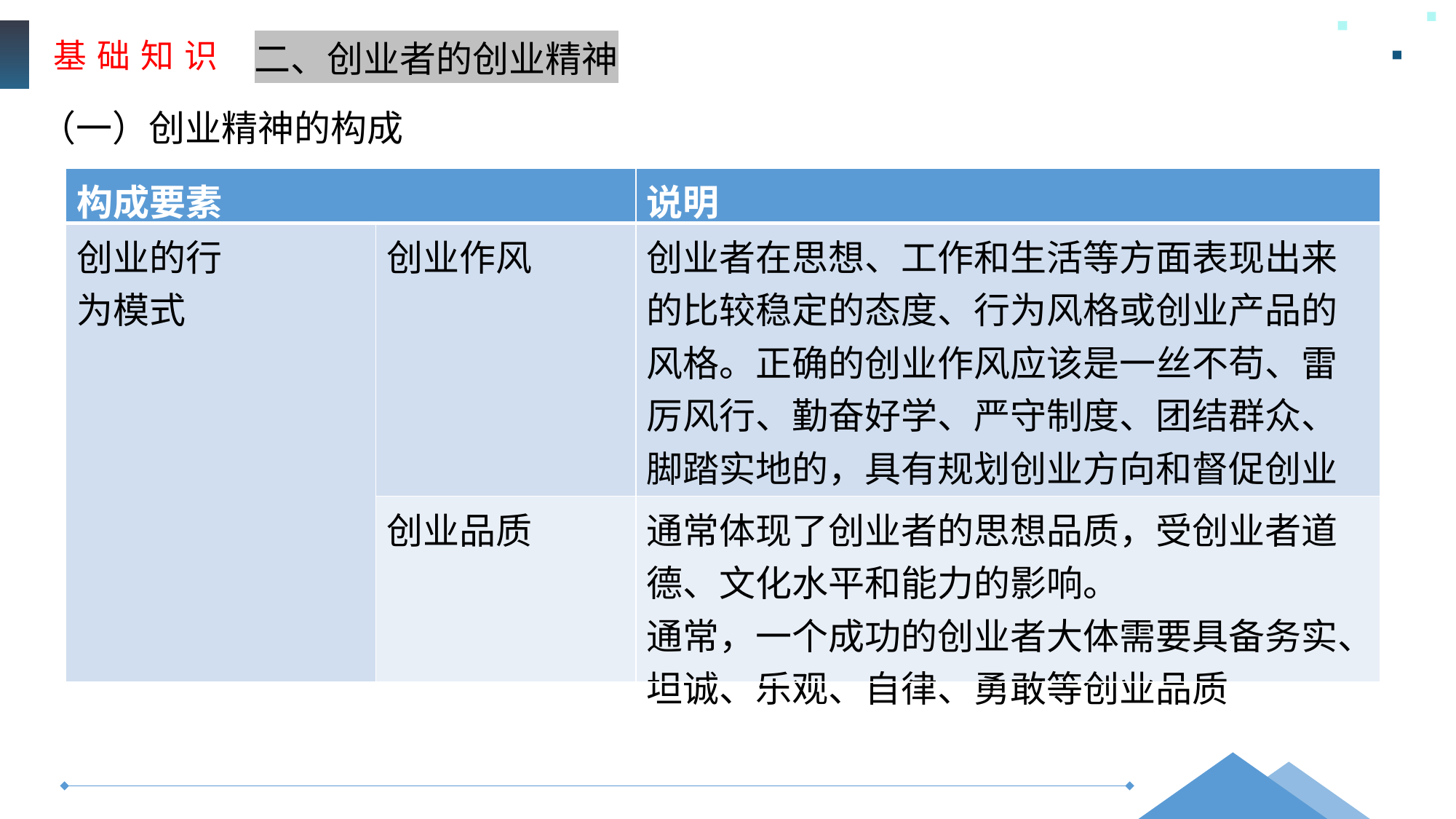

基 础 知 识

二、创业者的创业精神
（一）创业精神的构成
| 构成要素 |  | 说明 |
| --- | --- | --- |
| 创业的行 为模式 | 创业作风 | 创业者在思想、工作和生活等方面表现出来的比较稳定的态度、行为风格或创业产品的风格。正确的创业作风应该是一丝不苟、雷厉风行、勤奋好学、严守制度、团结群众、脚踏实地的，具有规划创业方向和督促创业者进步的作用 |
|  | 创业品质 | 通常体现了创业者的思想品质，受创业者道德、文化水平和能力的影响。 通常，一个成功的创业者大体需要具备务实、坦诚、乐观、自律、勇敢等创业品质 |